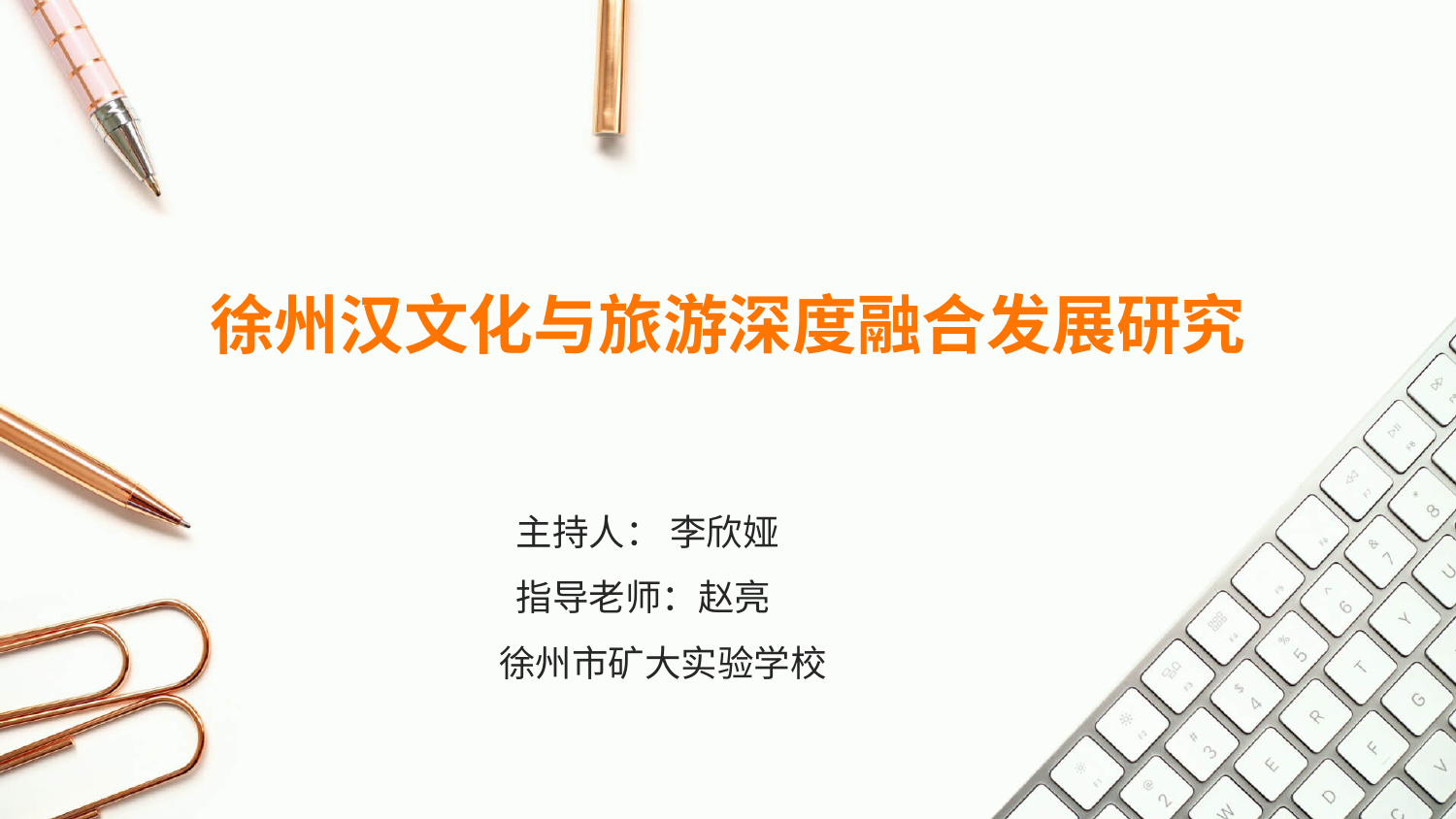

徐州汉文化与旅游深度融合发展研究
 主持人： 李欣娅
 指导老师：赵亮
徐州市矿大实验学校